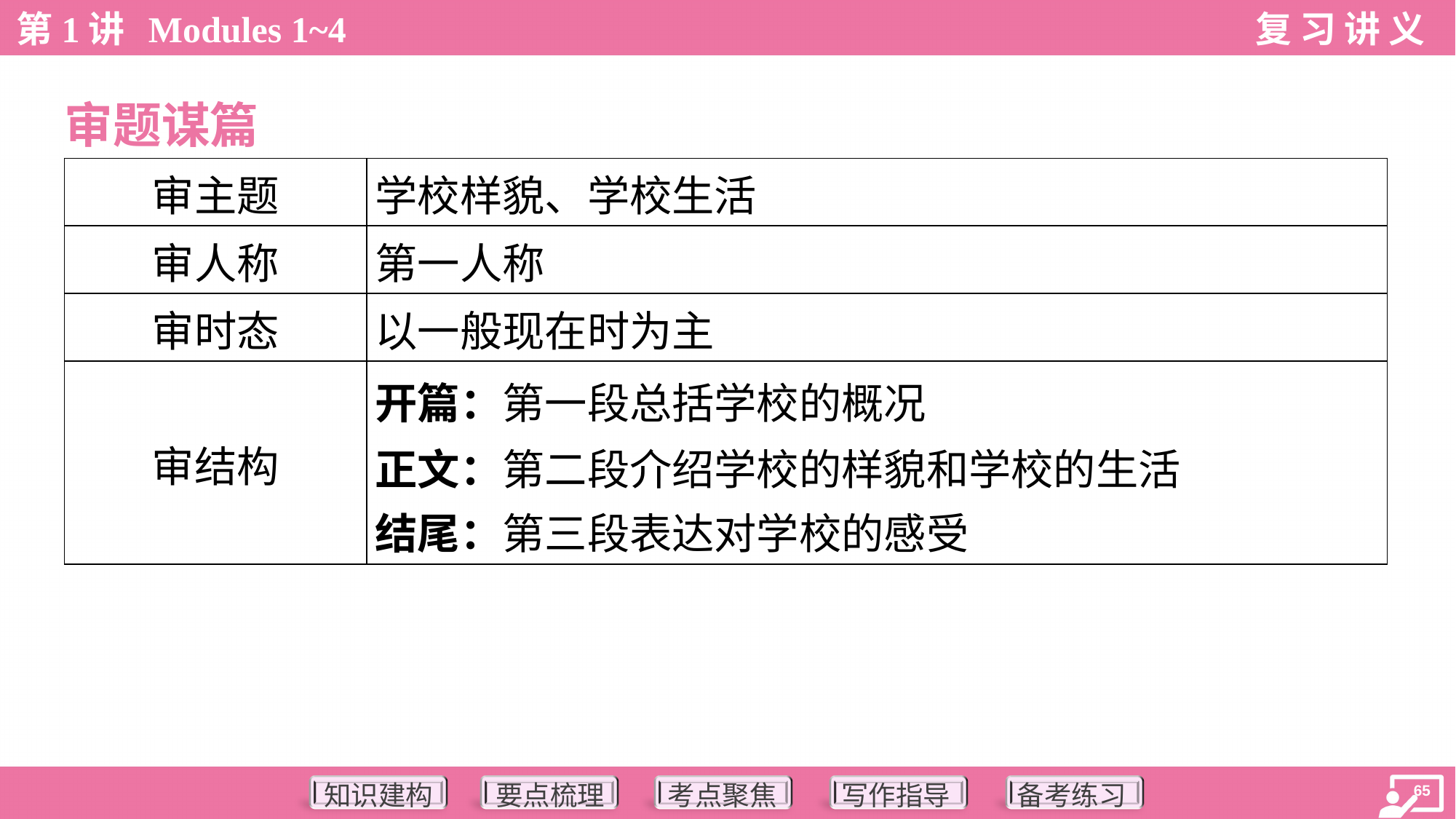

审题谋篇
| 审主题 | 学校样貌、学校生活 |
| --- | --- |
| 审人称 | 第一人称 |
| 审时态 | 以一般现在时为主 |
| 审结构 | 开篇：第一段总括学校的概况 正文：第二段介绍学校的样貌和学校的生活 结尾：第三段表达对学校的感受 |